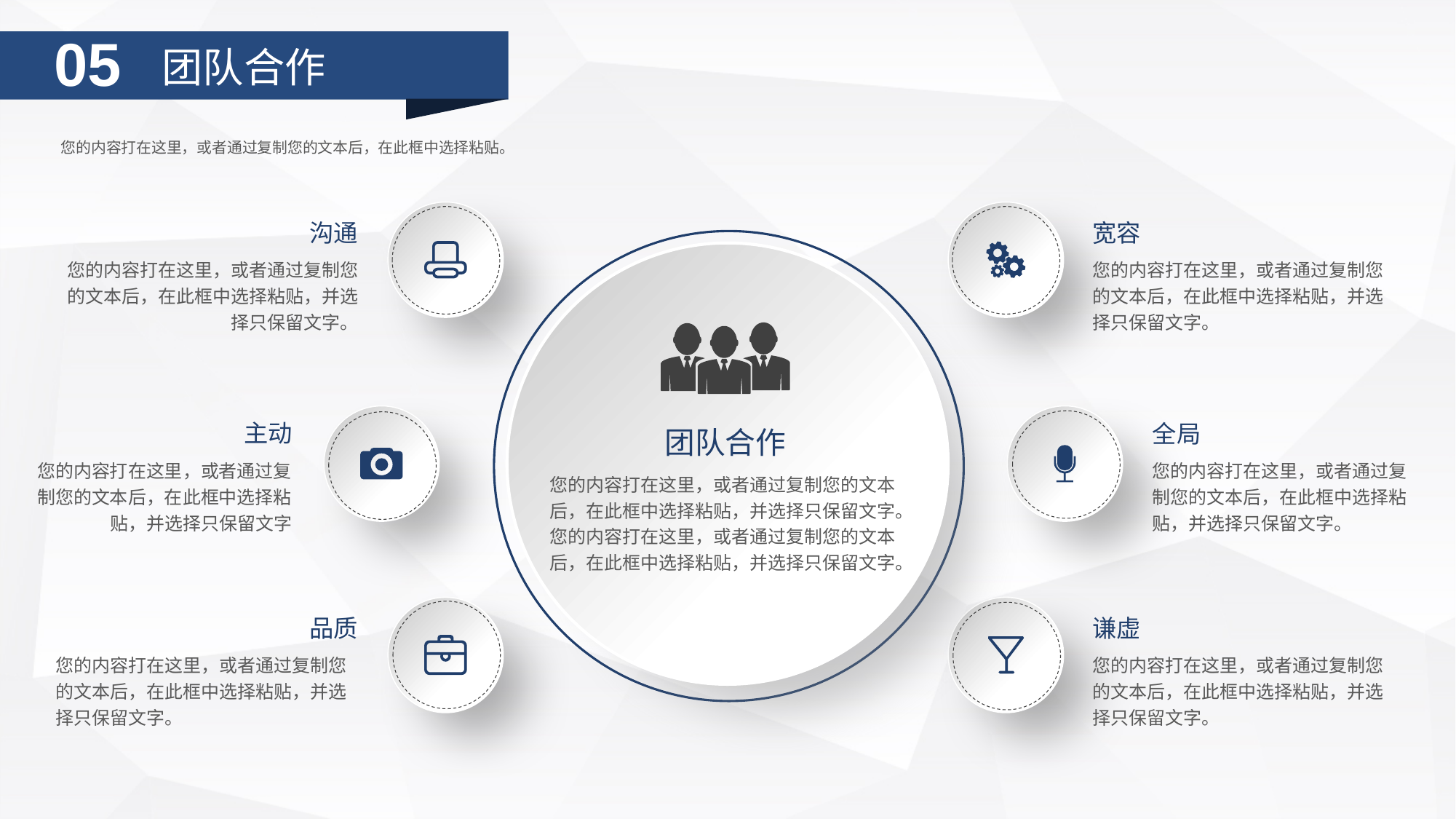

05

团队合作

您的内容打在这里，或者通过复制您的文本后，在此框中选择粘贴。

沟通
宽容

您的内容打在这里，或者通过复制您的文本后，在此框中选择粘贴，并选择只保留文字。
您的内容打在这里，或者通过复制您的文本后，在此框中选择粘贴，并选择只保留文字。

主动
全局
团队合作

您的内容打在这里，或者通过复制您的文本后，在此框中选择粘贴，并选择只保留文字
您的内容打在这里，或者通过复制您的文本后，在此框中选择粘贴，并选择只保留文字。
您的内容打在这里，或者通过复制您的文本后，在此框中选择粘贴，并选择只保留文字。您的内容打在这里，或者通过复制您的文本后，在此框中选择粘贴，并选择只保留文字。

品质
谦虚

您的内容打在这里，或者通过复制您的文本后，在此框中选择粘贴，并选择只保留文字。
您的内容打在这里，或者通过复制您的文本后，在此框中选择粘贴，并选择只保留文字。